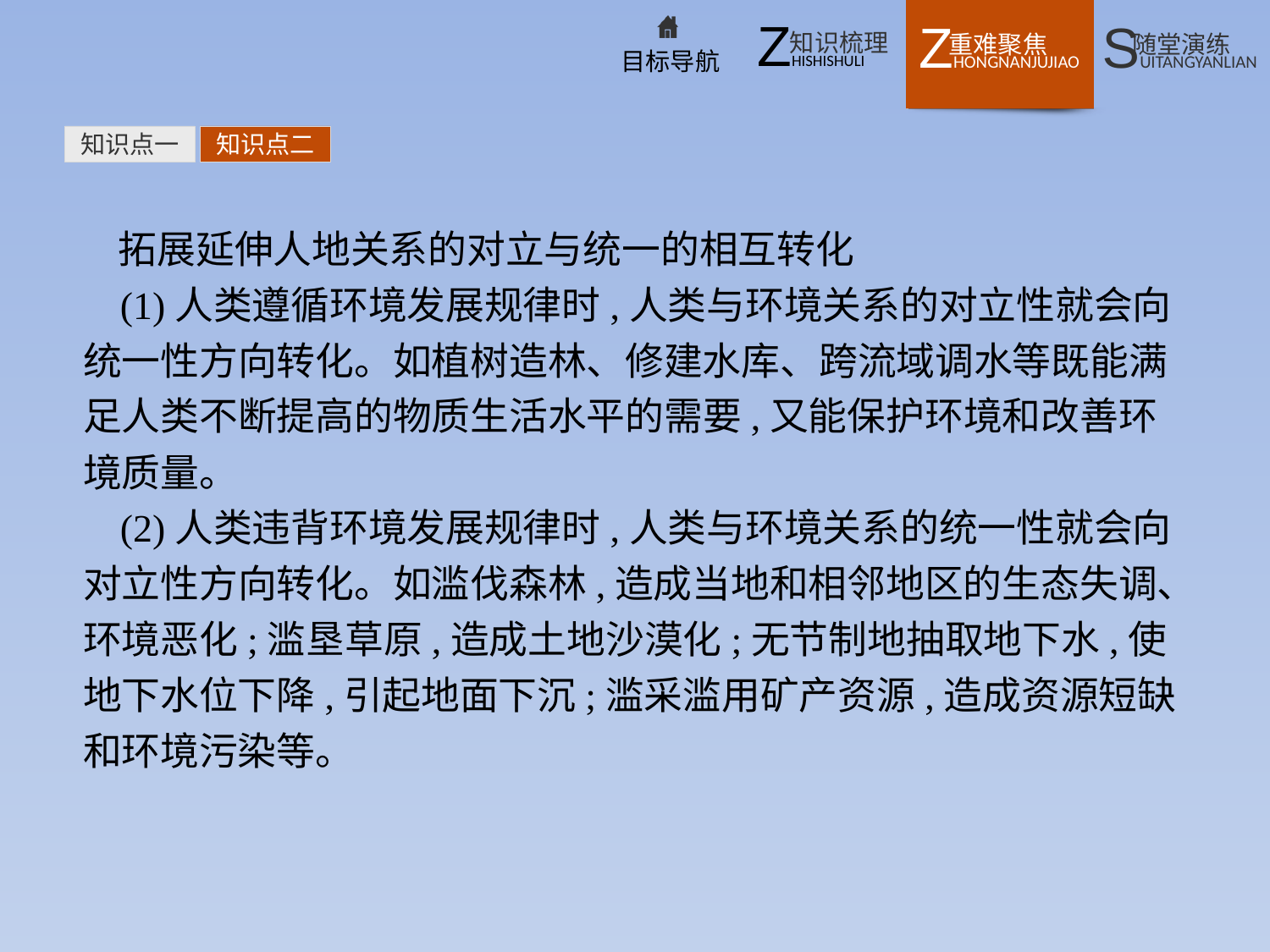

知识点一
知识点二
拓展延伸人地关系的对立与统一的相互转化
(1)人类遵循环境发展规律时,人类与环境关系的对立性就会向统一性方向转化。如植树造林、修建水库、跨流域调水等既能满足人类不断提高的物质生活水平的需要,又能保护环境和改善环境质量。
(2)人类违背环境发展规律时,人类与环境关系的统一性就会向对立性方向转化。如滥伐森林,造成当地和相邻地区的生态失调、环境恶化;滥垦草原,造成土地沙漠化;无节制地抽取地下水,使地下水位下降,引起地面下沉;滥采滥用矿产资源,造成资源短缺和环境污染等。